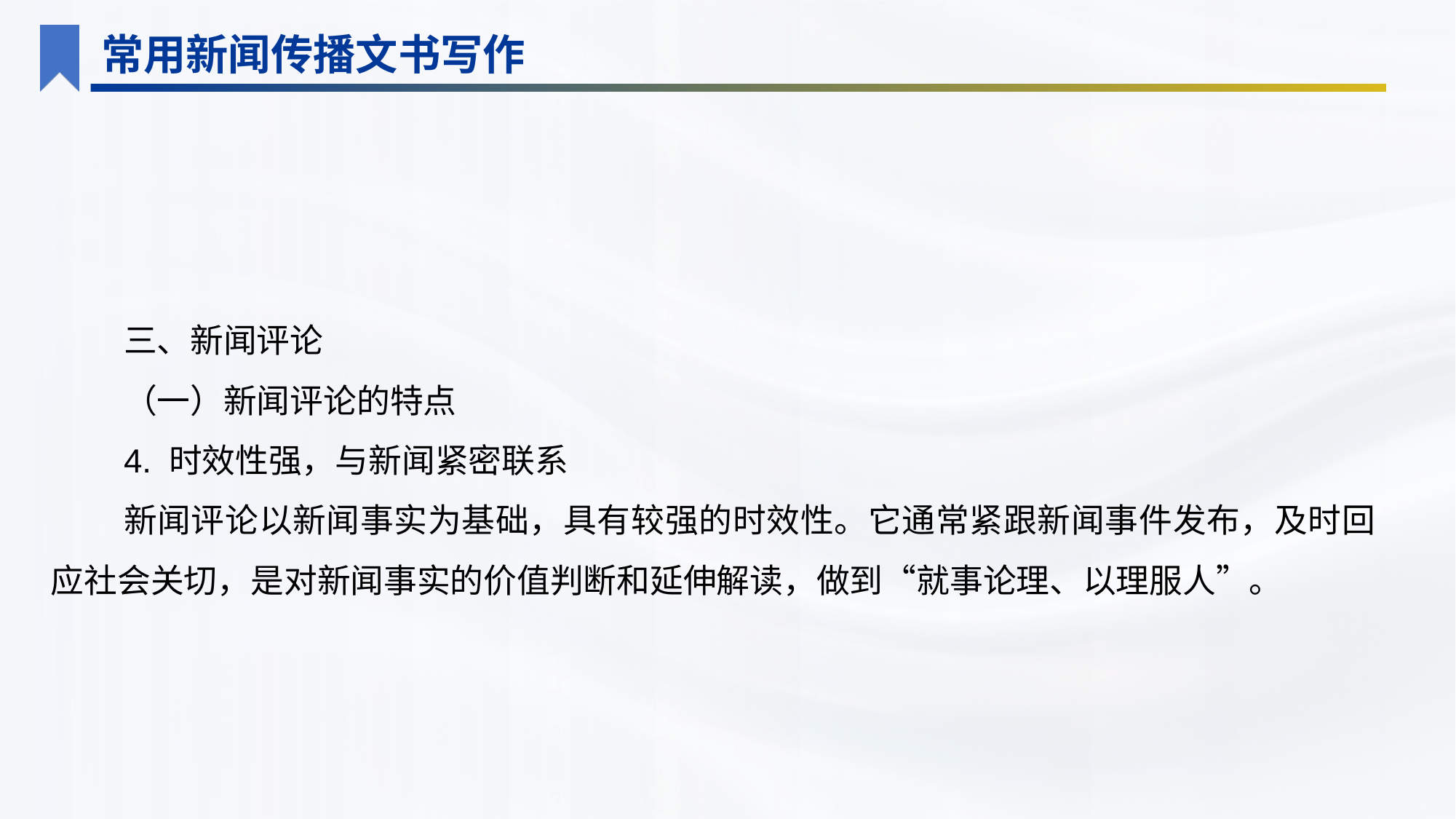

常用新闻传播文书写作
三、新闻评论
（一）新闻评论的特点
4. 时效性强，与新闻紧密联系
新闻评论以新闻事实为基础，具有较强的时效性。它通常紧跟新闻事件发布，及时回应社会关切，是对新闻事实的价值判断和延伸解读，做到“就事论理、以理服人”。